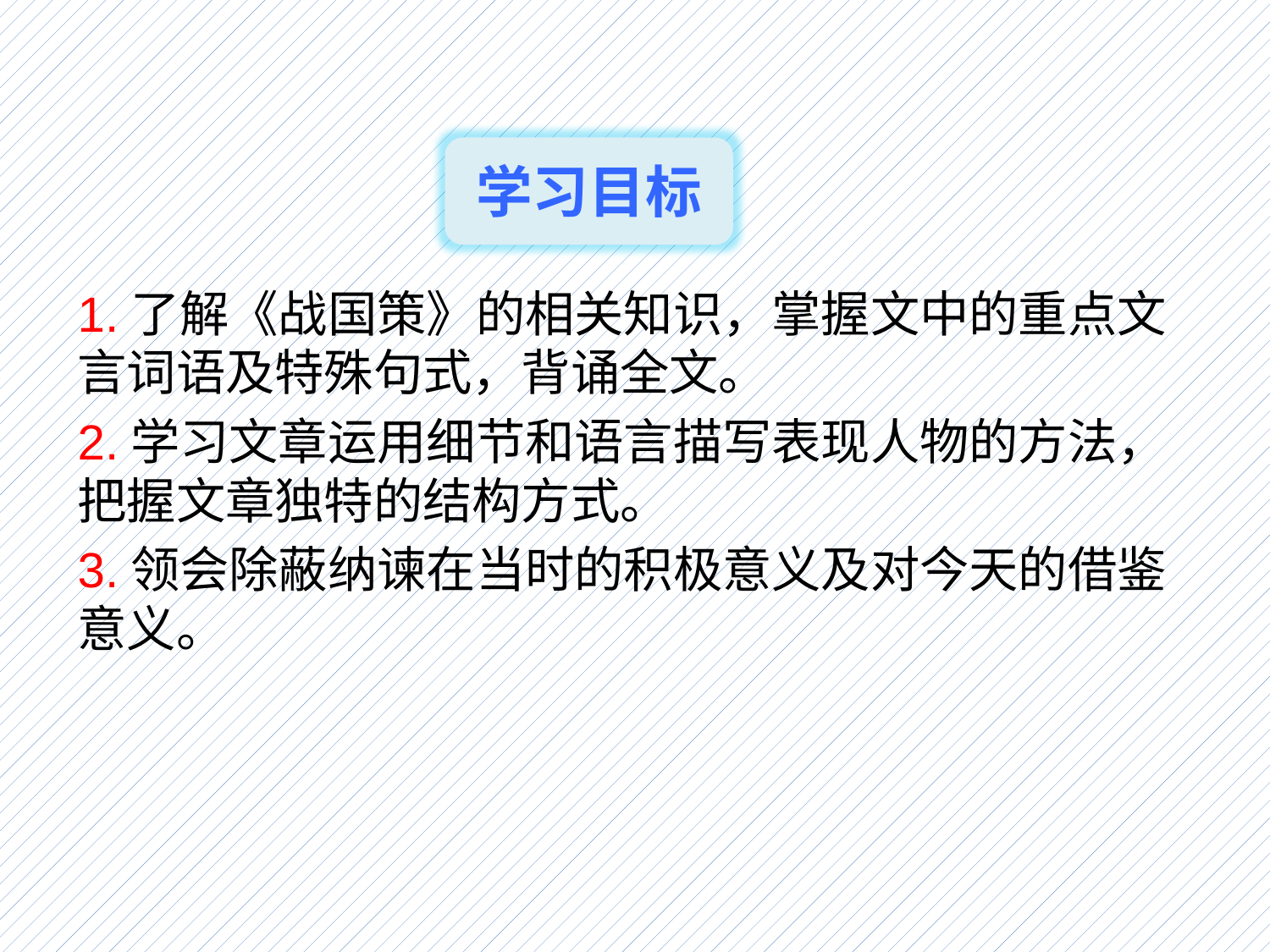

学习目标
1.了解《战国策》的相关知识，掌握文中的重点文言词语及特殊句式，背诵全文。
2.学习文章运用细节和语言描写表现人物的方法，把握文章独特的结构方式。
3.领会除蔽纳谏在当时的积极意义及对今天的借鉴意义。